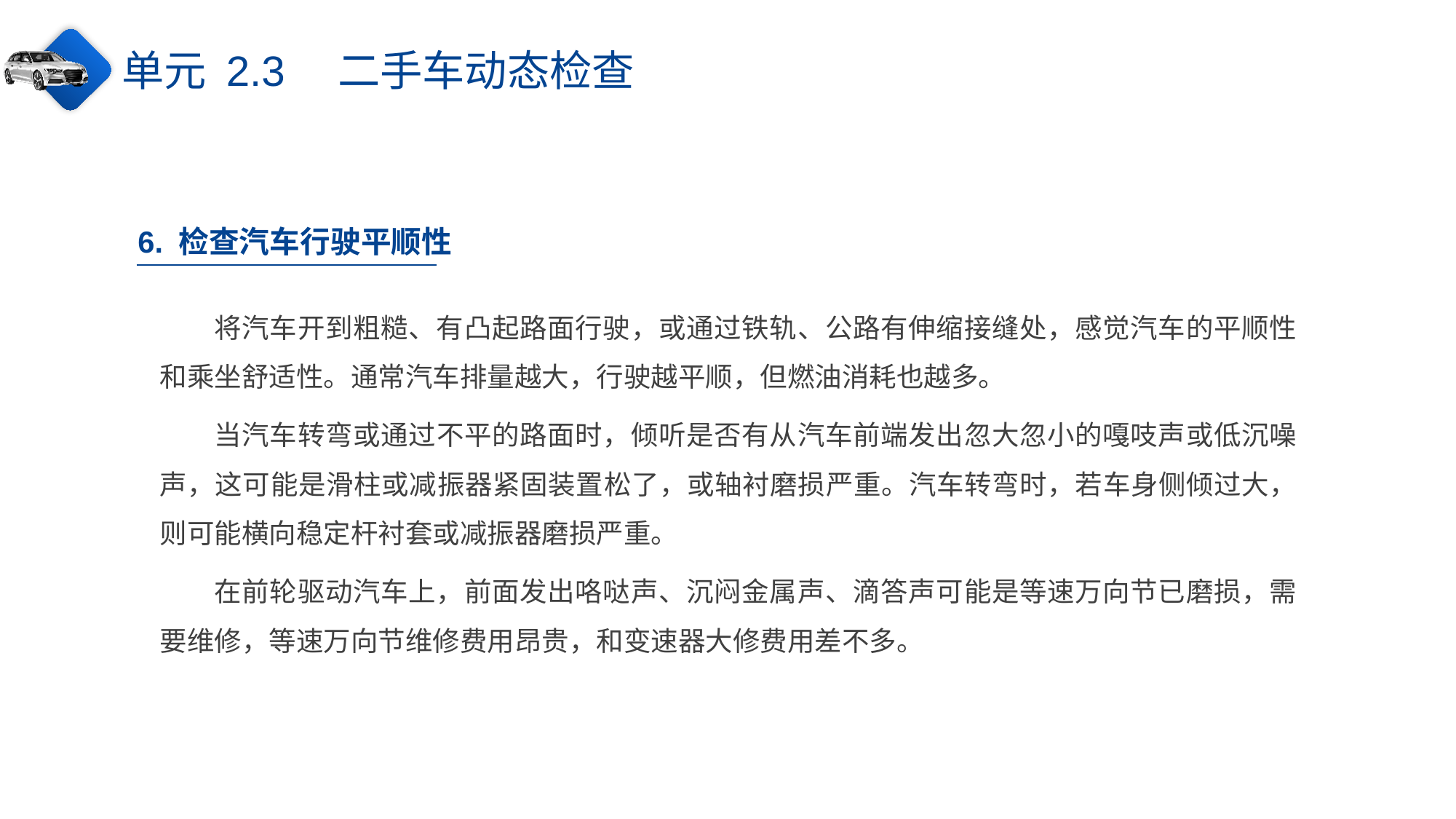

单元 2.3　二手车动态检查
6. 检查汽车行驶平顺性
将汽车开到粗糙、有凸起路面行驶，或通过铁轨、公路有伸缩接缝处，感觉汽车的平顺性和乘坐舒适性。通常汽车排量越大，行驶越平顺，但燃油消耗也越多。
当汽车转弯或通过不平的路面时，倾听是否有从汽车前端发出忽大忽小的嘎吱声或低沉噪声，这可能是滑柱或减振器紧固装置松了，或轴衬磨损严重。汽车转弯时，若车身侧倾过大，则可能横向稳定杆衬套或减振器磨损严重。
在前轮驱动汽车上，前面发出咯哒声、沉闷金属声、滴答声可能是等速万向节已磨损，需要维修，等速万向节维修费用昂贵，和变速器大修费用差不多。